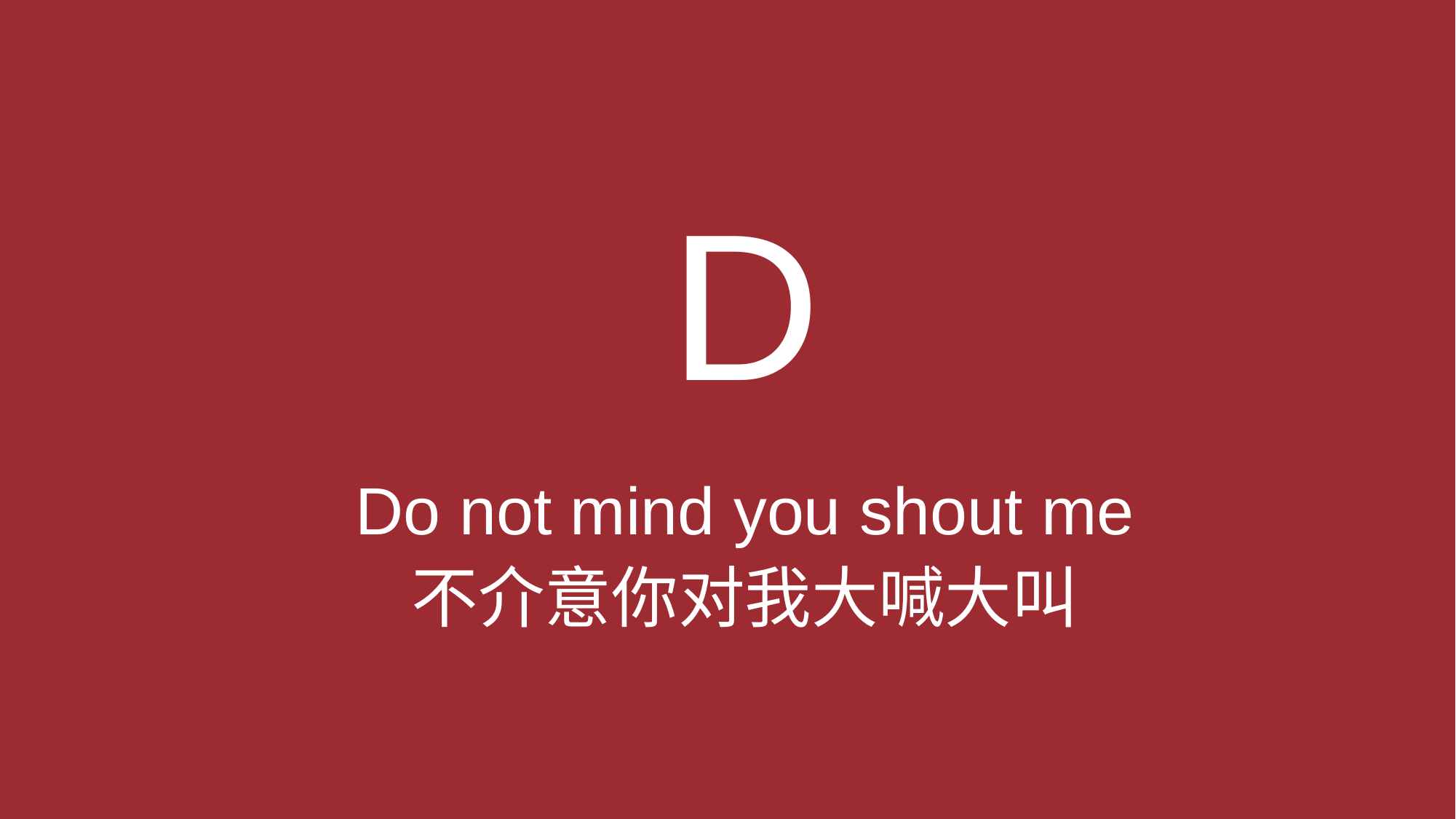

# D
Do not mind you shout me
不介意你对我大喊大叫